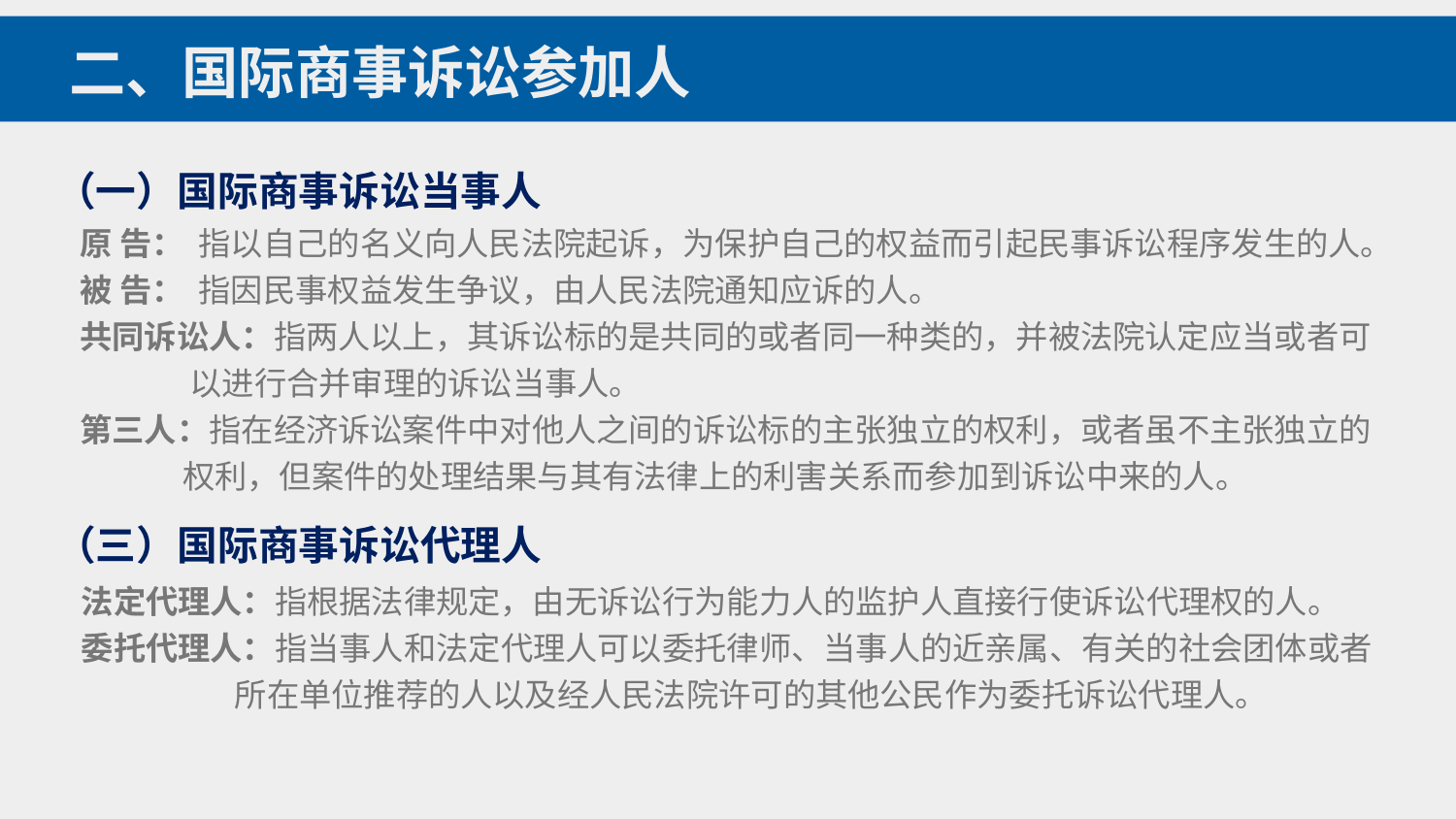

二、国际商事诉讼参加人
（一）国际商事诉讼当事人
原 告：  指以自己的名义向人民法院起诉，为保护自己的权益而引起民事诉讼程序发生的人。
被 告：  指因民事权益发生争议，由人民法院通知应诉的人。
共同诉讼人：指两人以上，其诉讼标的是共同的或者同一种类的，并被法院认定应当或者可
              以进行合并审理的诉讼当事人。
第三人：指在经济诉讼案件中对他人之间的诉讼标的主张独立的权利，或者虽不主张独立的
             权利，但案件的处理结果与其有法律上的利害关系而参加到诉讼中来的人。
（三）国际商事诉讼代理人
法定代理人：指根据法律规定，由无诉讼行为能力人的监护人直接行使诉讼代理权的人。
委托代理人：指当事人和法定代理人可以委托律师、当事人的近亲属、有关的社会团体或者
                    所在单位推荐的人以及经人民法院许可的其他公民作为委托诉讼代理人。